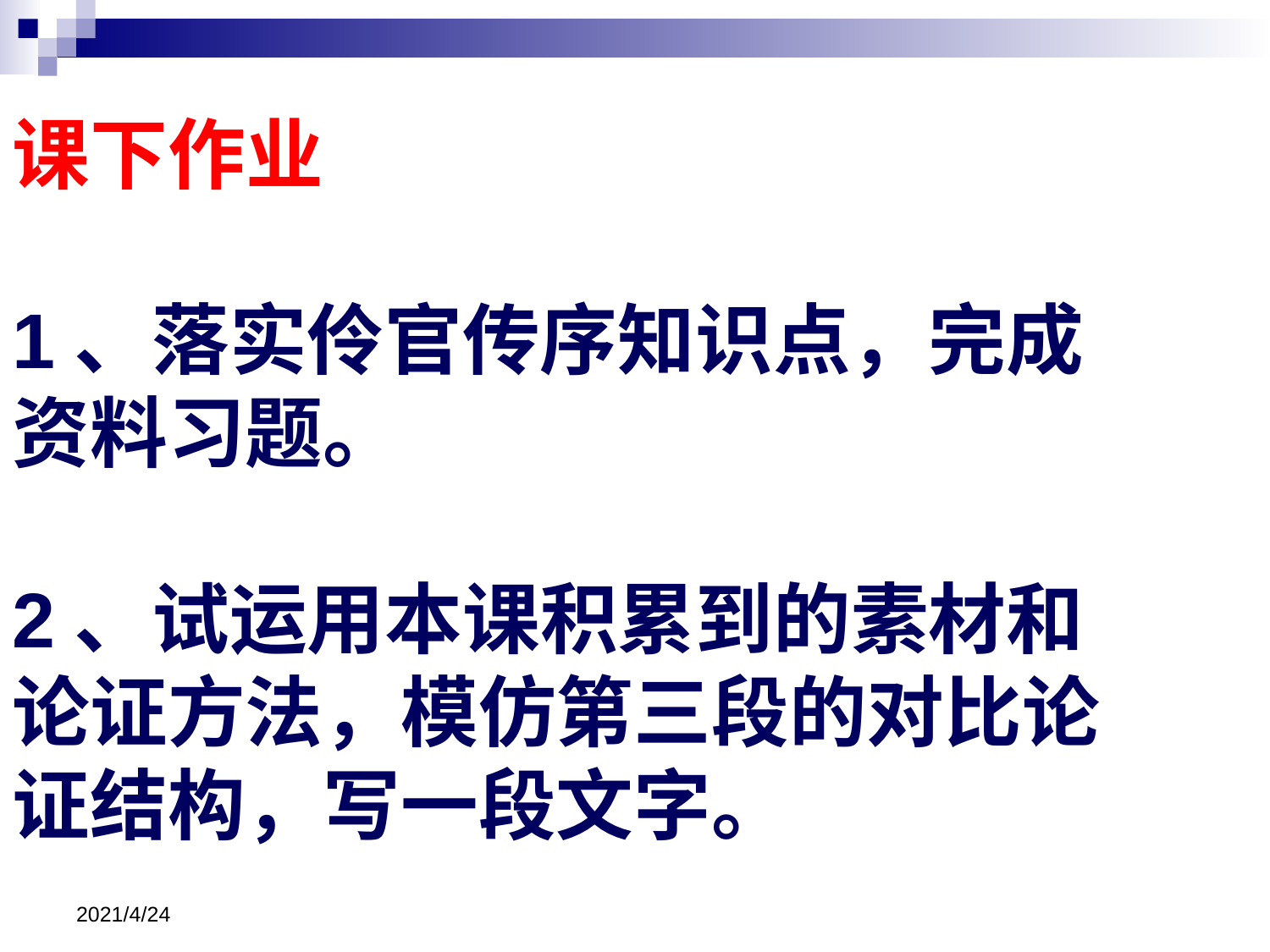

# 课下作业 1、落实伶官传序知识点，完成资料习题。 2、试运用本课积累到的素材和论证方法，模仿第三段的对比论证结构，写一段文字。
2021/4/24